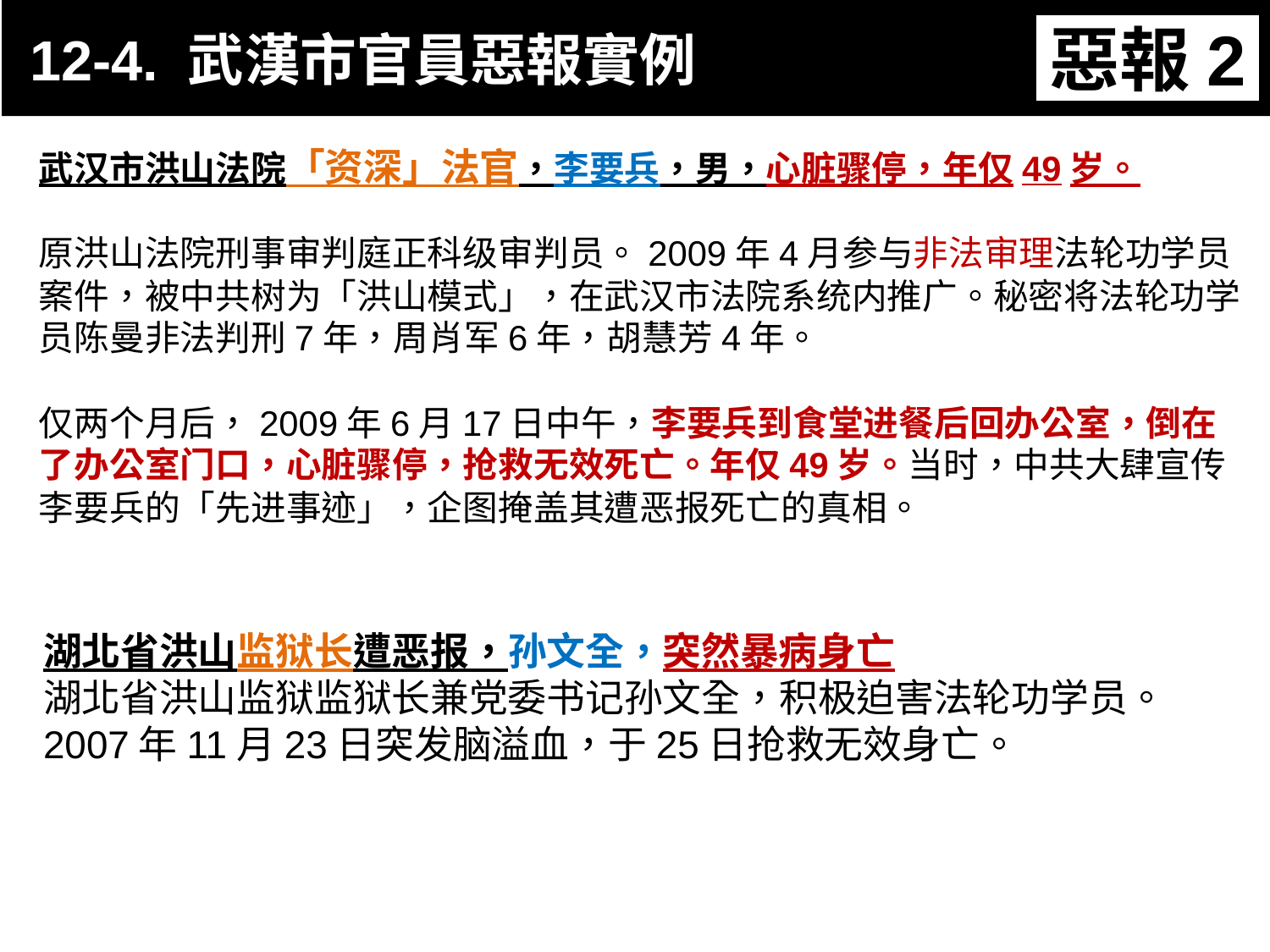

12-4. 武漢市官員惡報實例
惡報2
11-3 武漢市官員惡報實例
武汉市洪山法院「资深」法官，李要兵，男，心脏骤停，年仅49岁。

原洪山法院刑事审判庭正科级审判员。2009年4月参与非法审理法轮功学员案件，被中共树为「洪山模式」，在武汉市法院系统内推广。秘密将法轮功学员陈曼非法判刑7年，周肖军6年，胡慧芳4年。

仅两个月后，2009年6月17日中午，李要兵到食堂进餐后回办公室，倒在了办公室门口，心脏骤停，抢救无效死亡。年仅49岁。当时，中共大肆宣传李要兵的「先进事迹」，企图掩盖其遭恶报死亡的真相。
湖北省洪山监狱长遭恶报，孙文全，突然暴病身亡
湖北省洪山监狱监狱长兼党委书记孙文全，积极迫害法轮功学员。
2007年11月23日突发脑溢血，于25日抢救无效身亡。